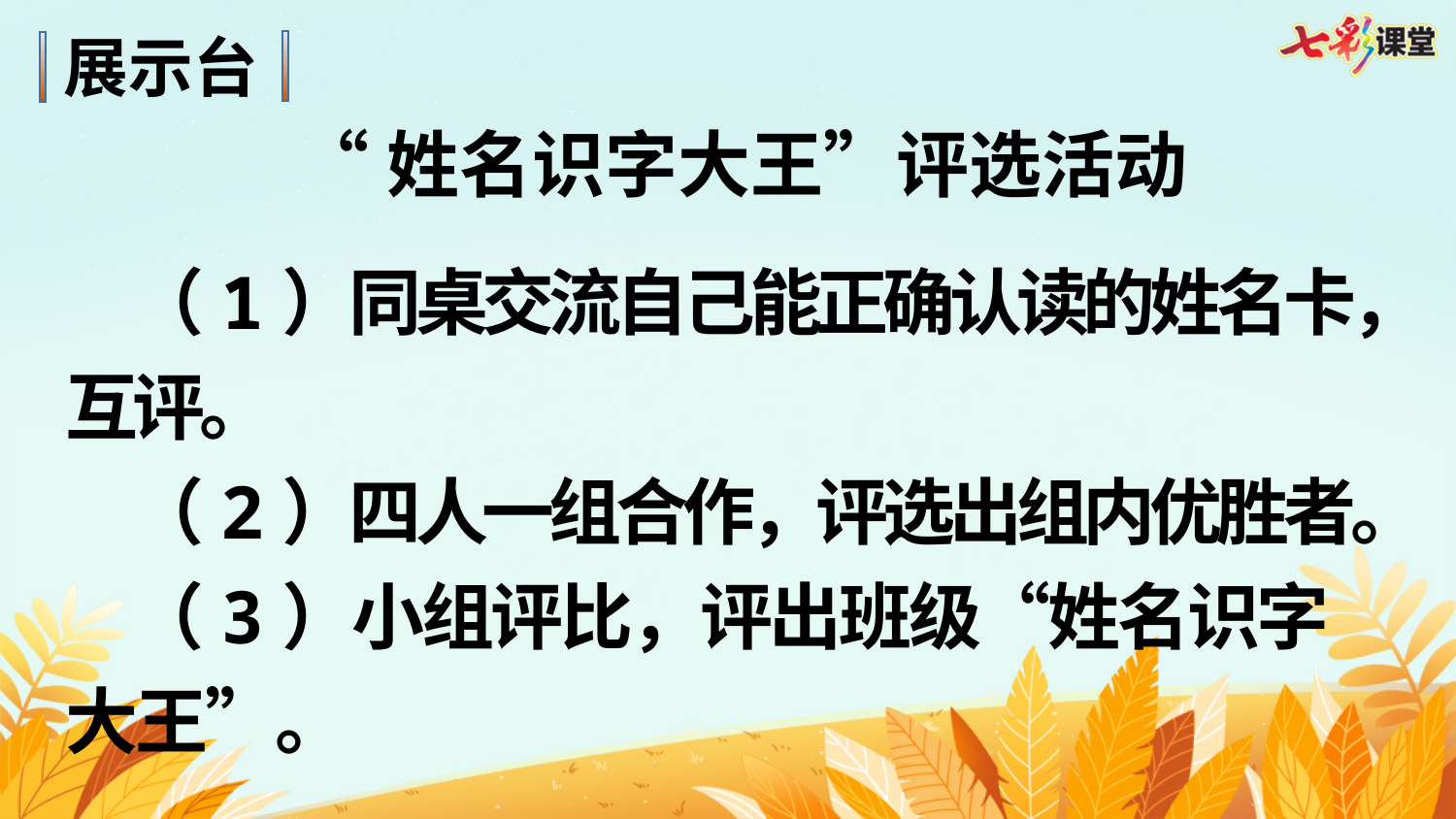

展示台

“姓名识字大王”评选活动
    （1）同桌交流自己能正确认读的姓名卡，互评。
    （2）四人一组合作，评选出组内优胜者。
    （3）小组评比，评出班级“姓名识字大王”。